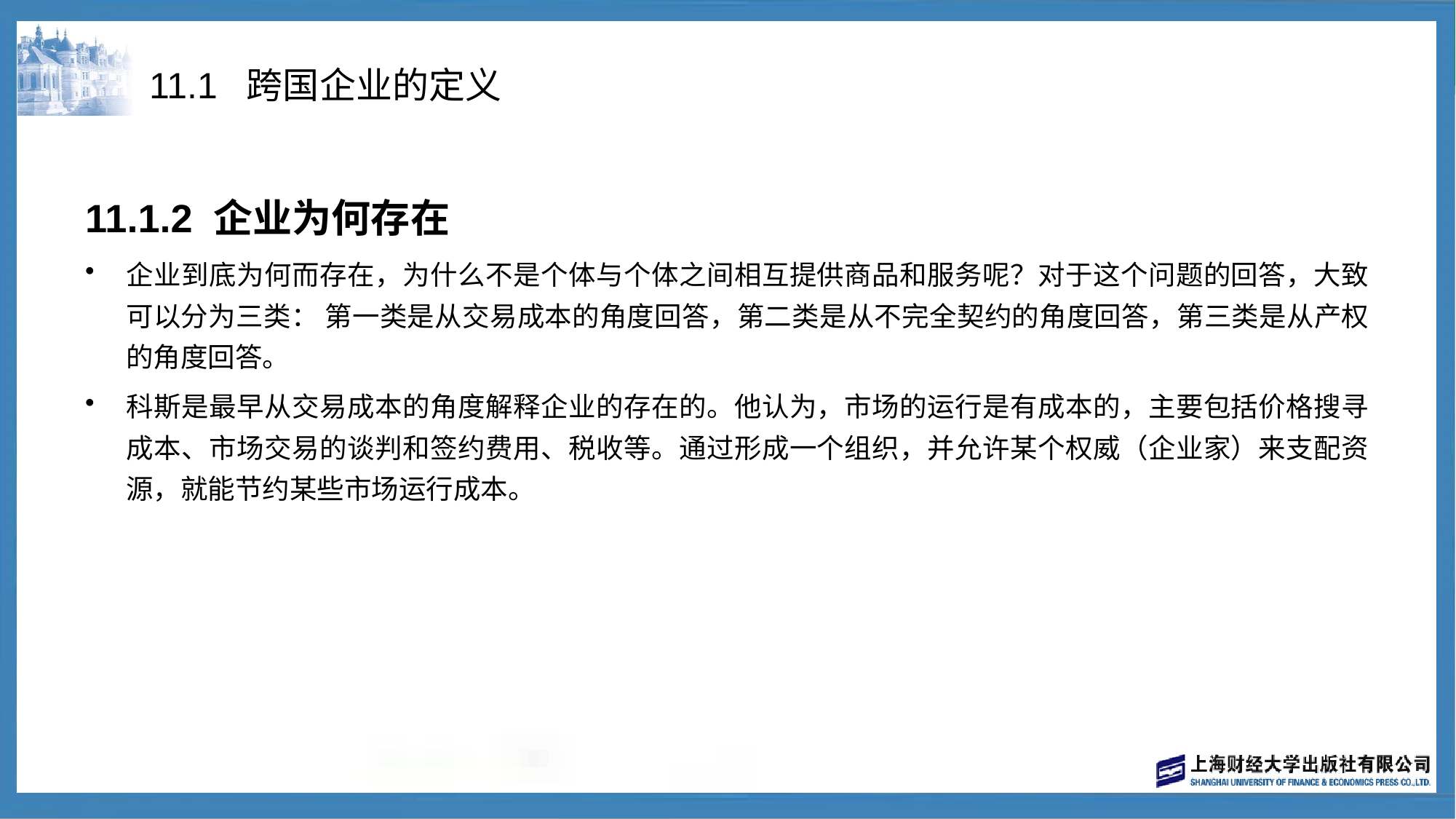

# 11.1  跨国企业的定义
11.1.2 企业为何存在
企业到底为何而存在，为什么不是个体与个体之间相互提供商品和服务呢？对于这个问题的回答，大致可以分为三类： 第一类是从交易成本的角度回答，第二类是从不完全契约的角度回答，第三类是从产权的角度回答。
科斯是最早从交易成本的角度解释企业的存在的。他认为，市场的运行是有成本的，主要包括价格搜寻成本、市场交易的谈判和签约费用、税收等。通过形成一个组织，并允许某个权威（企业家）来支配资源，就能节约某些市场运行成本。